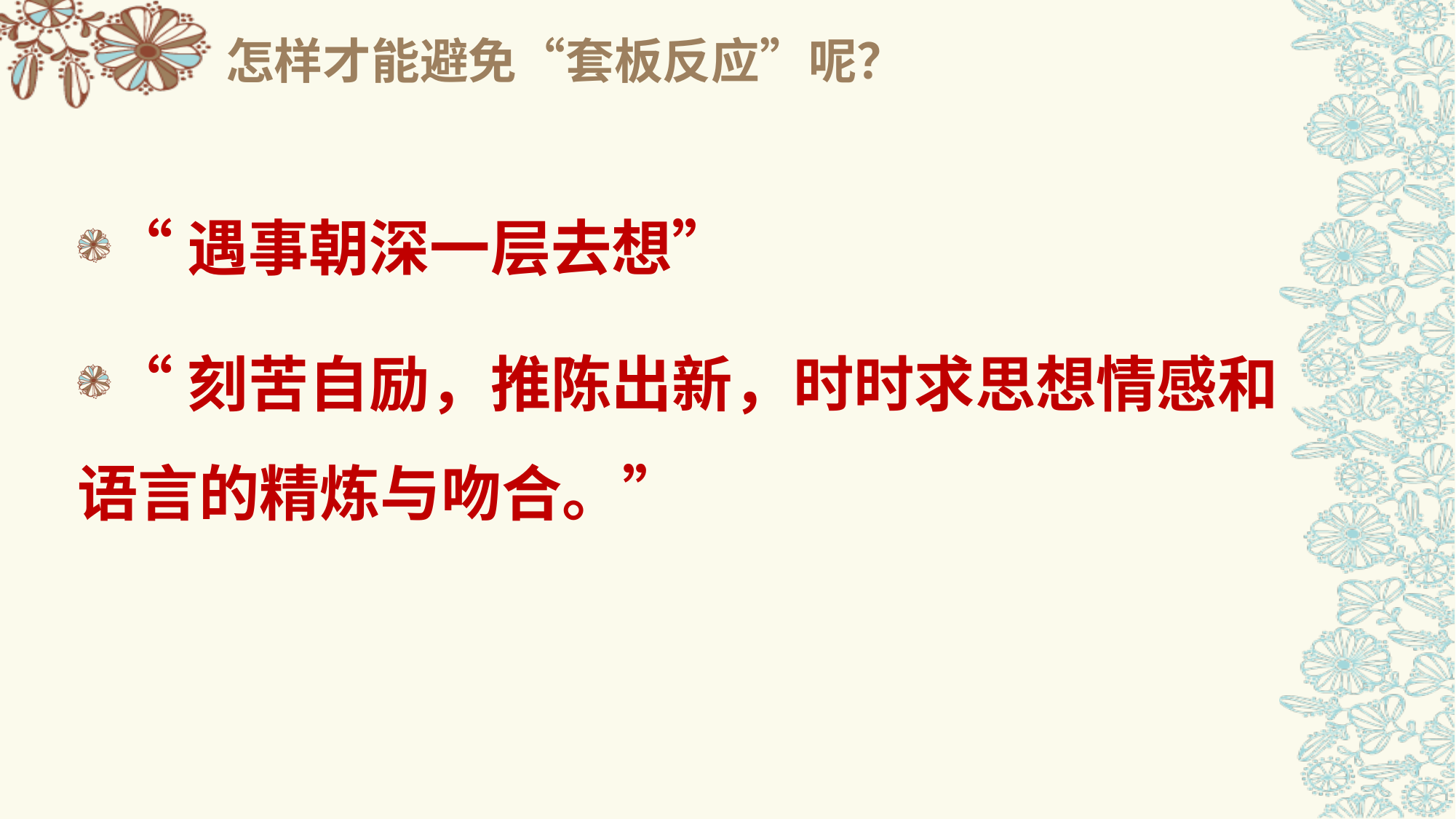

# 怎样才能避免“套板反应”呢？
“遇事朝深一层去想”
“刻苦自励，推陈出新，时时求思想情感和语言的精炼与吻合。”